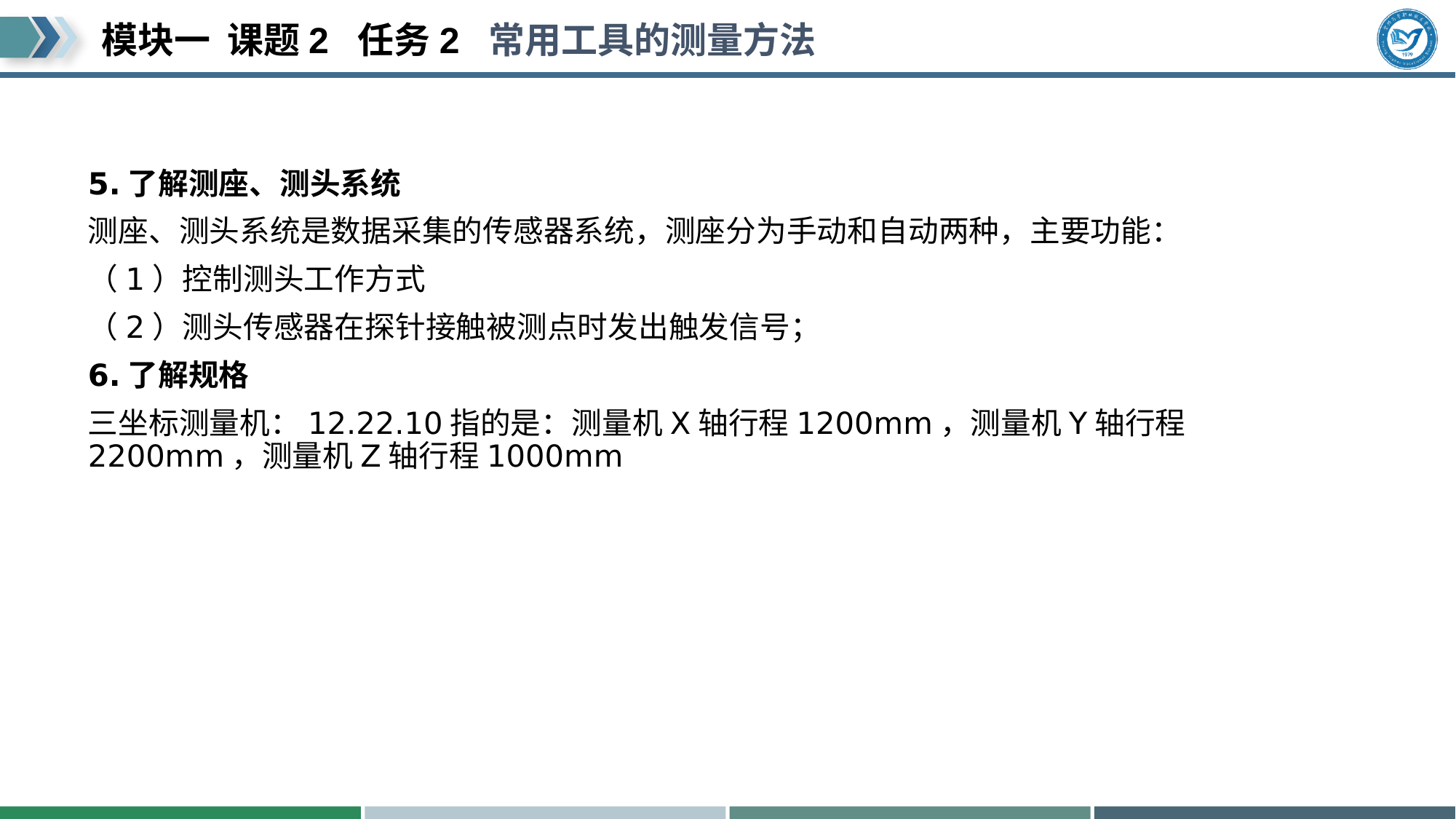

#
5.了解测座、测头系统
测座、测头系统是数据采集的传感器系统，测座分为手动和自动两种，主要功能：
（1）控制测头工作方式
（2）测头传感器在探针接触被测点时发出触发信号；
6.了解规格
三坐标测量机：12.22.10指的是：测量机X轴行程1200mm，测量机Y轴行程2200mm，测量机Z轴行程1000mm